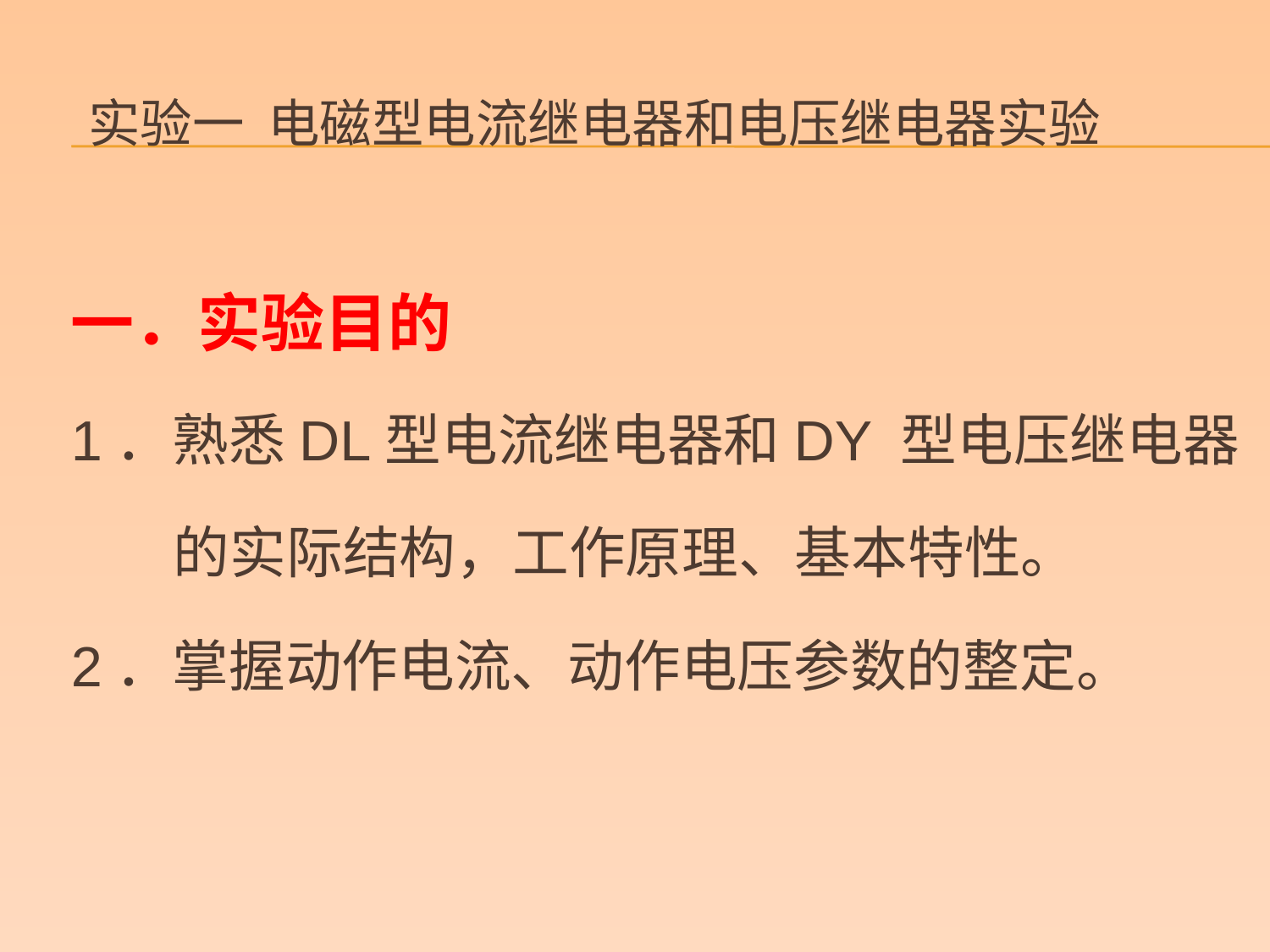

# 实验一  电磁型电流继电器和电压继电器实验

一．实验目的
1．熟悉DL型电流继电器和DY 型电压继电器
       的实际结构，工作原理、基本特性。
2．掌握动作电流、动作电压参数的整定。